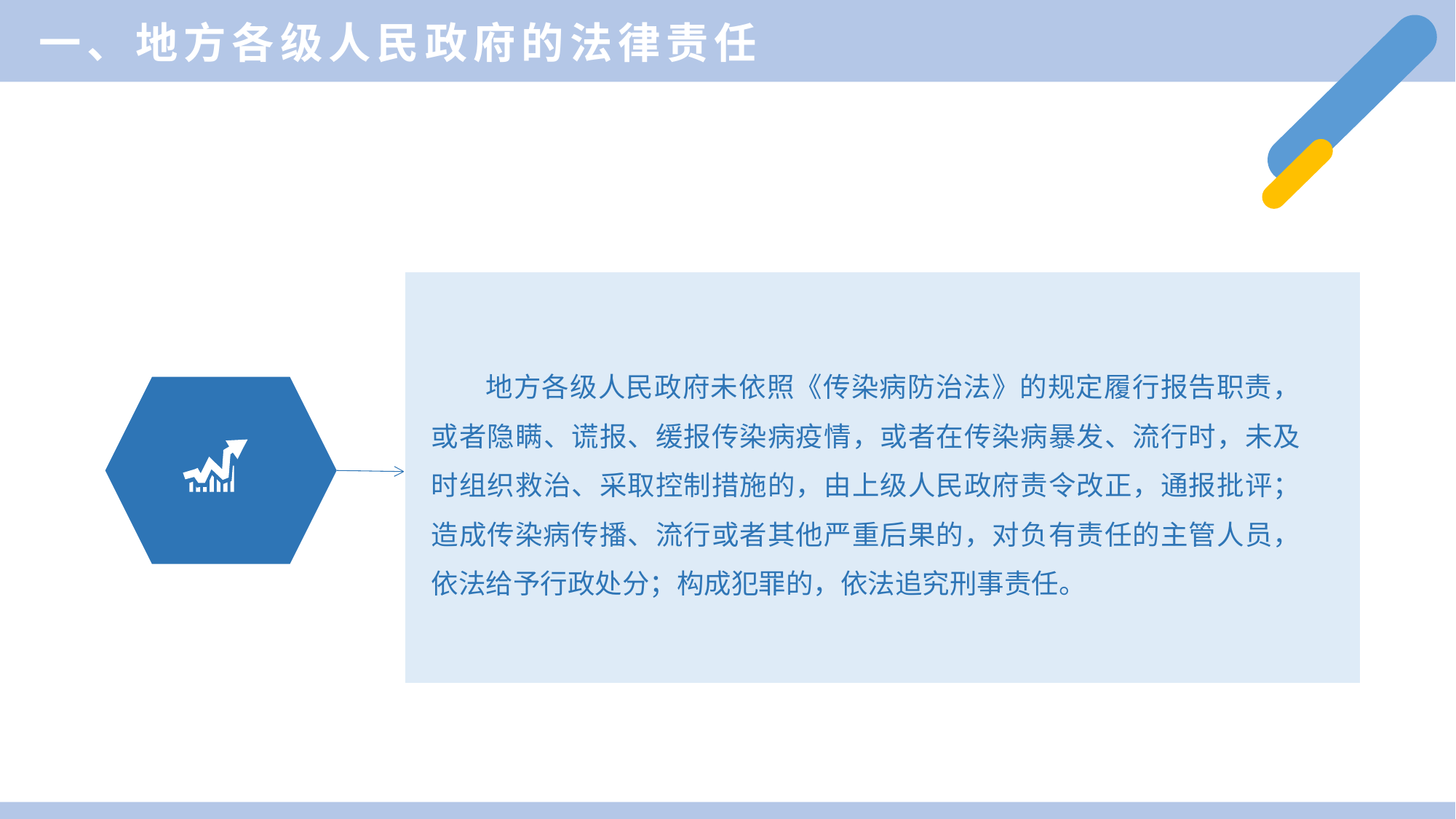

一、地方各级人民政府的法律责任

地方各级人民政府未依照《传染病防治法》的规定履行报告职责，或者隐瞒、谎报、缓报传染病疫情，或者在传染病暴发、流行时，未及时组织救治、采取控制措施的，由上级人民政府责令改正，通报批评；造成传染病传播、流行或者其他严重后果的，对负有责任的主管人员，依法给予行政处分；构成犯罪的，依法追究刑事责任。